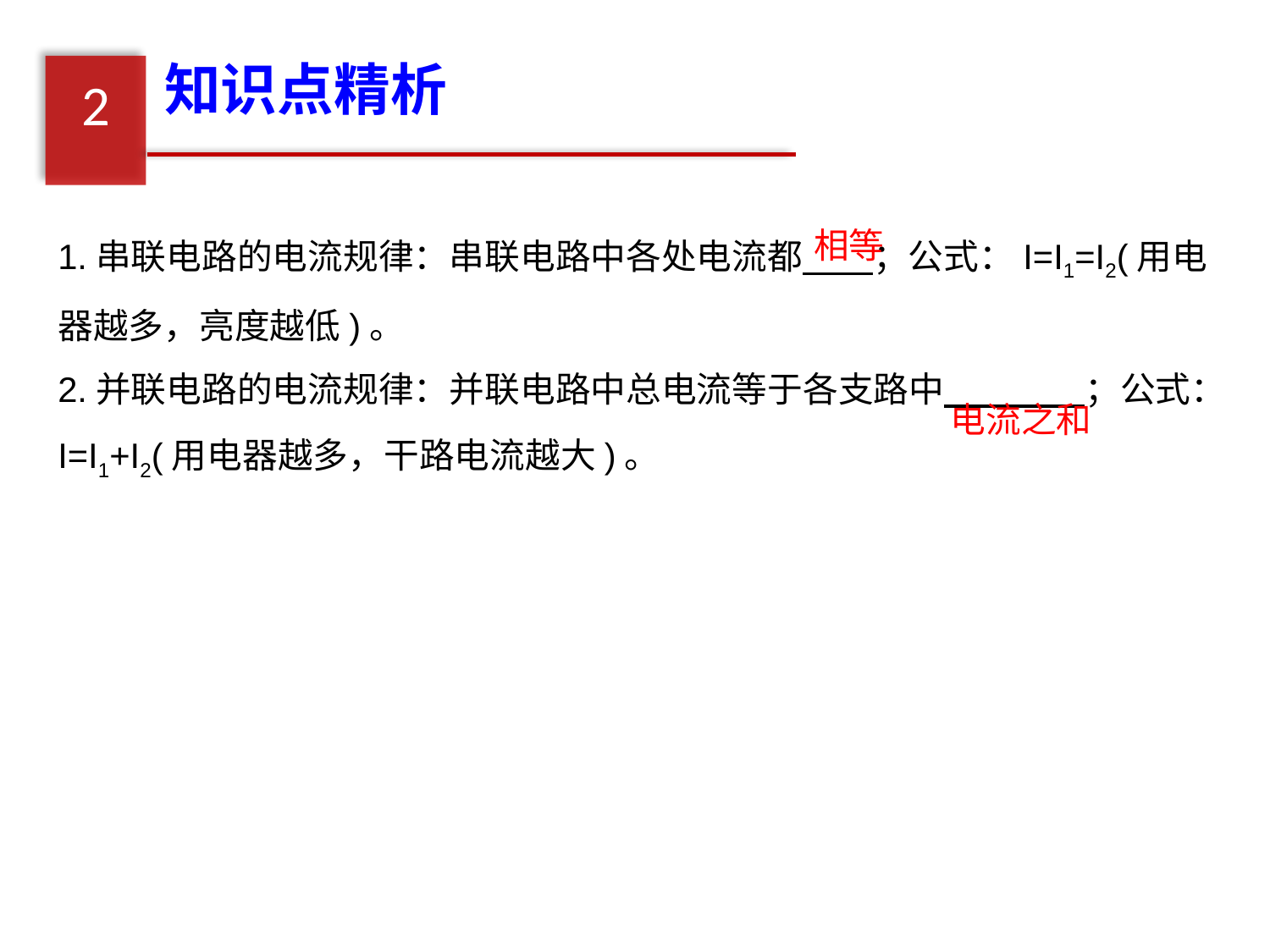

知识点精析

2
1.串联电路的电流规律：串联电路中各处电流都         ；公式：I=I1=I2(用电器越多，亮度越低)。
2.并联电路的电流规律：并联电路中总电流等于各支路中                  ；公式： I=I1+I2(用电器越多，干路电流越大)。
相等
电流之和